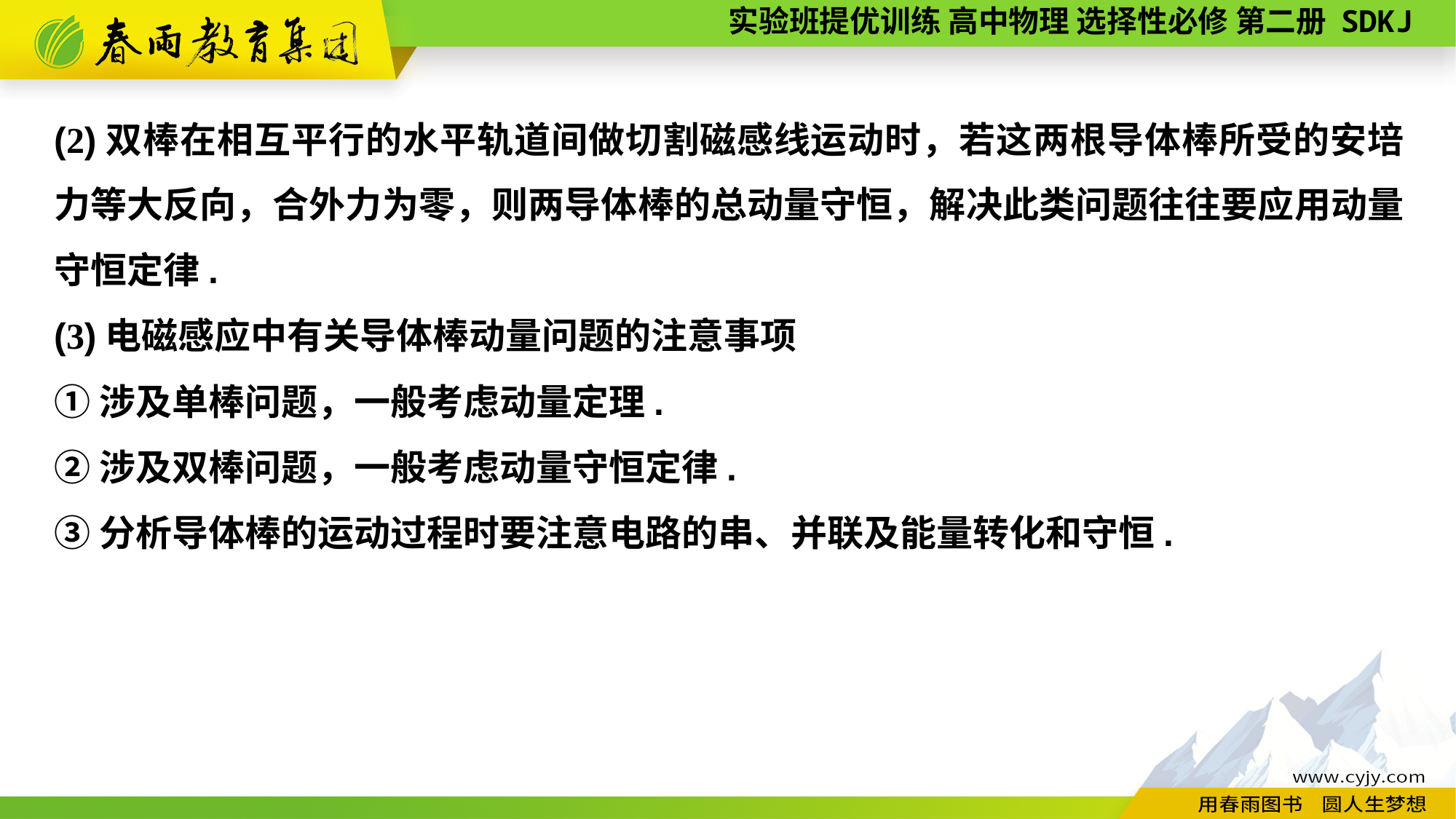

(2)双棒在相互平行的水平轨道间做切割磁感线运动时，若这两根导体棒所受的安培力等大反向，合外力为零，则两导体棒的总动量守恒，解决此类问题往往要应用动量守恒定律.
(3)电磁感应中有关导体棒动量问题的注意事项
①涉及单棒问题，一般考虑动量定理.
②涉及双棒问题，一般考虑动量守恒定律.
③分析导体棒的运动过程时要注意电路的串、并联及能量转化和守恒.